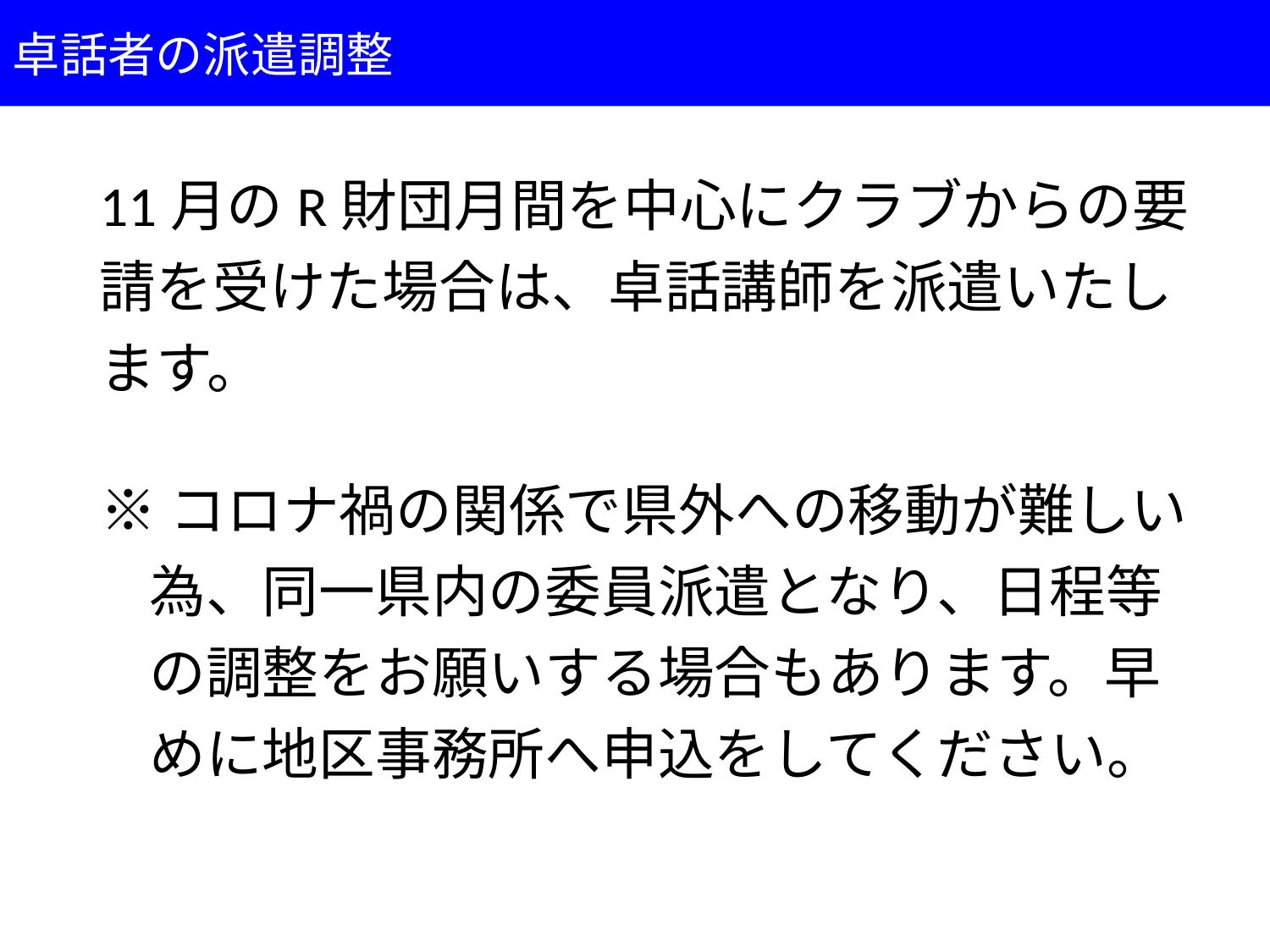

卓話者の派遣調整
11月のR財団月間を中心にクラブからの要請を受けた場合は、卓話講師を派遣いたします。

※コロナ禍の関係で県外への移動が難しい為、同一県内の委員派遣となり、日程等の調整をお願いする場合もあります。早めに地区事務所へ申込をしてください。